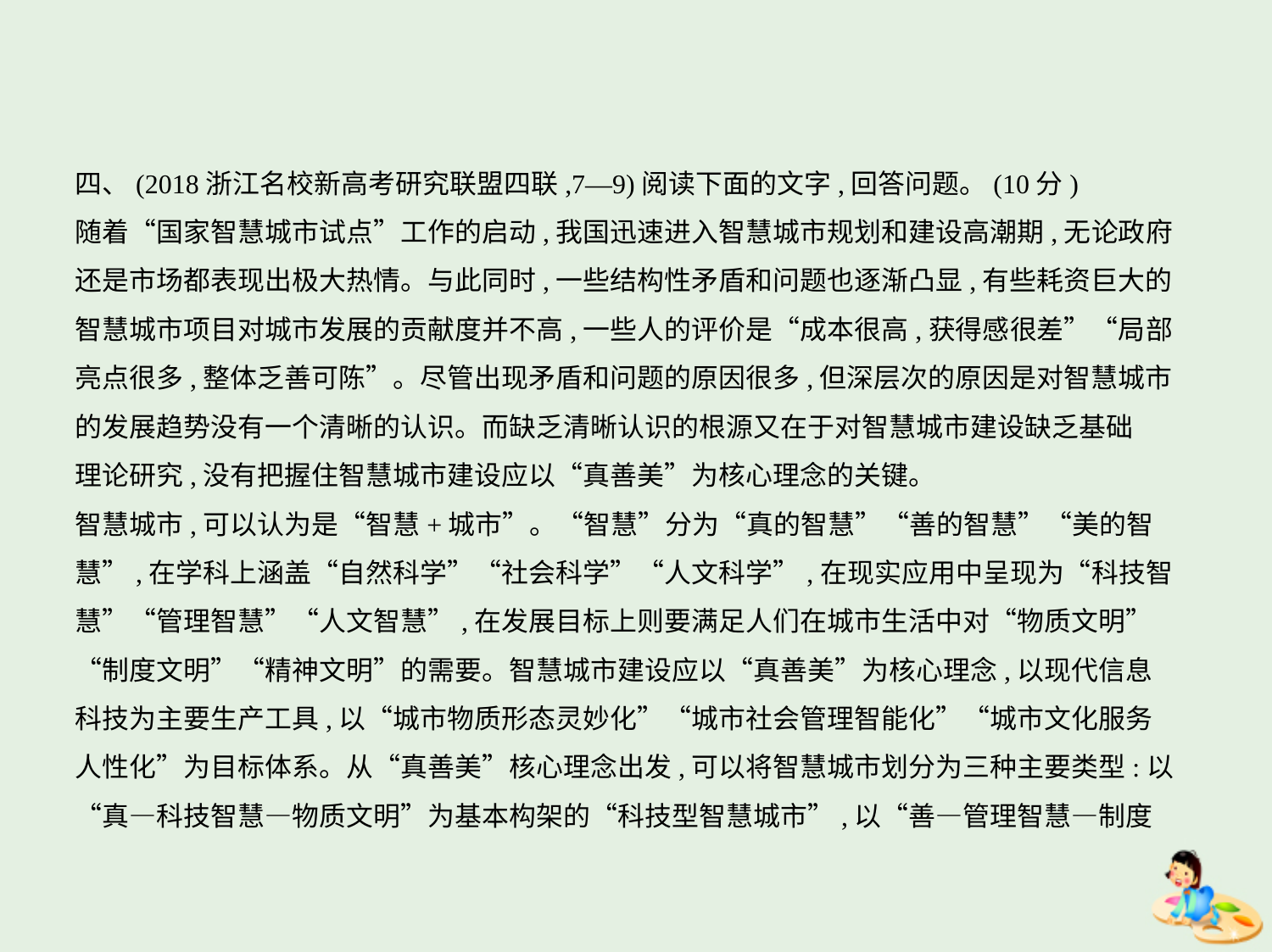

四、(2018浙江名校新高考研究联盟四联,7—9)阅读下面的文字,回答问题。(10分)
随着“国家智慧城市试点”工作的启动,我国迅速进入智慧城市规划和建设高潮期,无论政府
还是市场都表现出极大热情。与此同时,一些结构性矛盾和问题也逐渐凸显,有些耗资巨大的
智慧城市项目对城市发展的贡献度并不高,一些人的评价是“成本很高,获得感很差”“局部
亮点很多,整体乏善可陈”。尽管出现矛盾和问题的原因很多,但深层次的原因是对智慧城市
的发展趋势没有一个清晰的认识。而缺乏清晰认识的根源又在于对智慧城市建设缺乏基础
理论研究,没有把握住智慧城市建设应以“真善美”为核心理念的关键。
智慧城市,可以认为是“智慧+城市”。“智慧”分为“真的智慧”“善的智慧”“美的智
慧”,在学科上涵盖“自然科学”“社会科学”“人文科学”,在现实应用中呈现为“科技智
慧”“管理智慧”“人文智慧”,在发展目标上则要满足人们在城市生活中对“物质文明”
“制度文明”“精神文明”的需要。智慧城市建设应以“真善美”为核心理念,以现代信息
科技为主要生产工具,以“城市物质形态灵妙化”“城市社会管理智能化”“城市文化服务
人性化”为目标体系。从“真善美”核心理念出发,可以将智慧城市划分为三种主要类型:以
“真—科技智慧—物质文明”为基本构架的“科技型智慧城市”,以“善—管理智慧—制度